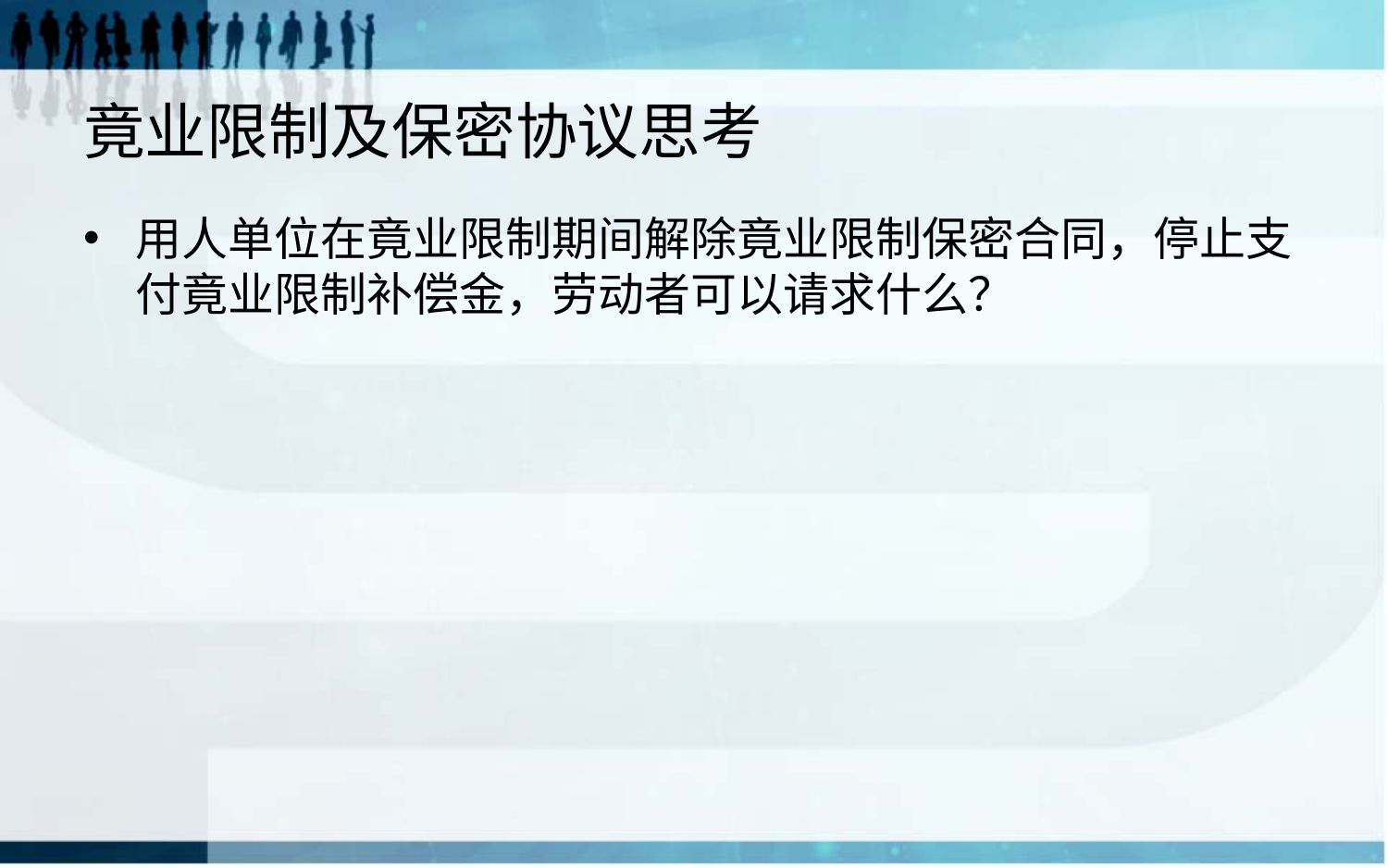

# 竟业限制及保密协议思考
用人单位在竟业限制期间解除竟业限制保密合同，停止支付竟业限制补偿金，劳动者可以请求什么？